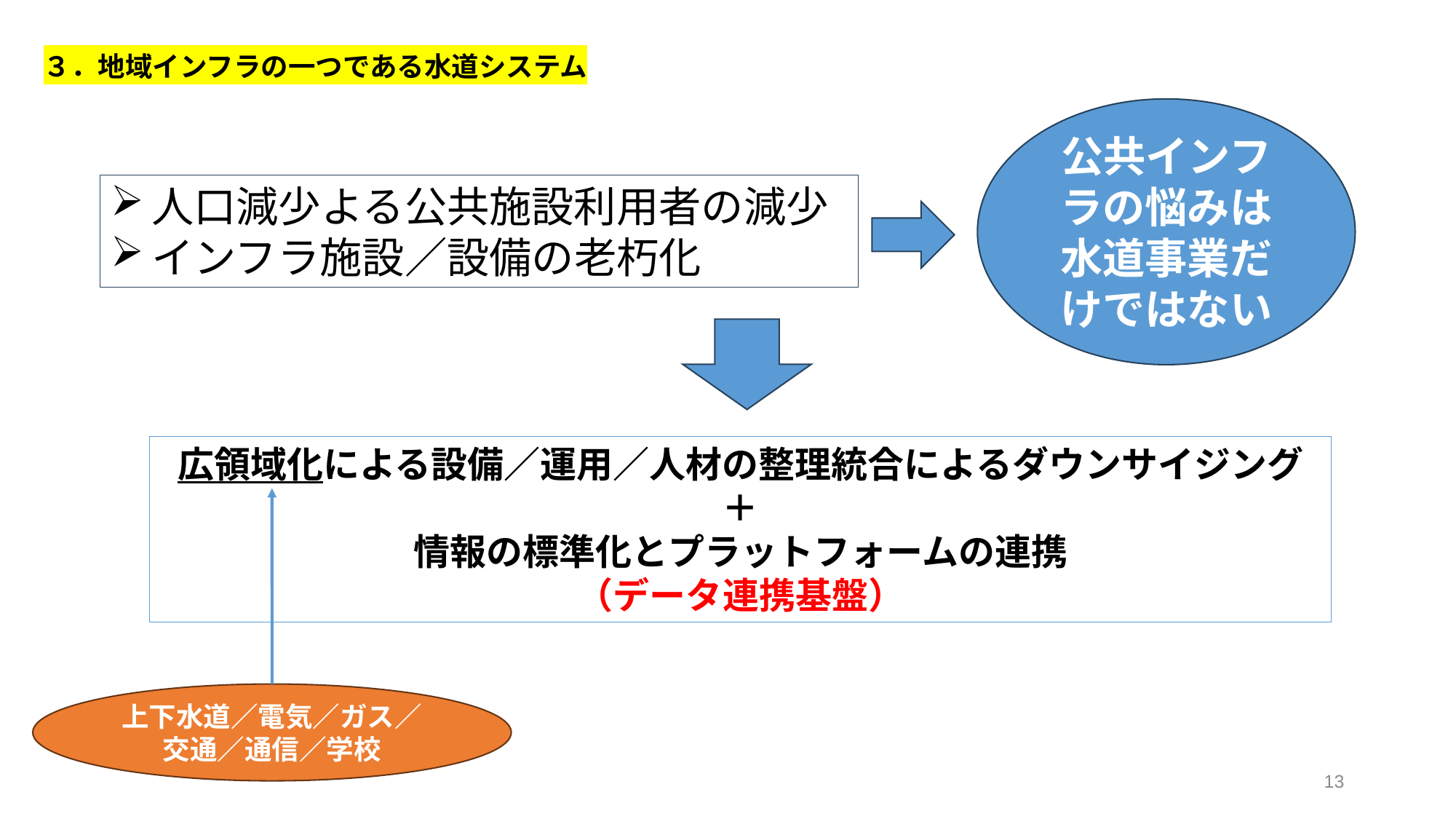

３．地域インフラの一つである水道システム
公共インフラの悩みは水道事業だけではない
人口減少よる公共施設利用者の減少
インフラ施設／設備の老朽化

広領域化による設備／運用／人材の整理統合によるダウンサイジング
＋
情報の標準化とプラットフォームの連携
（データ連携基盤）
上下水道／電気／ガス／交通／通信／学校
13